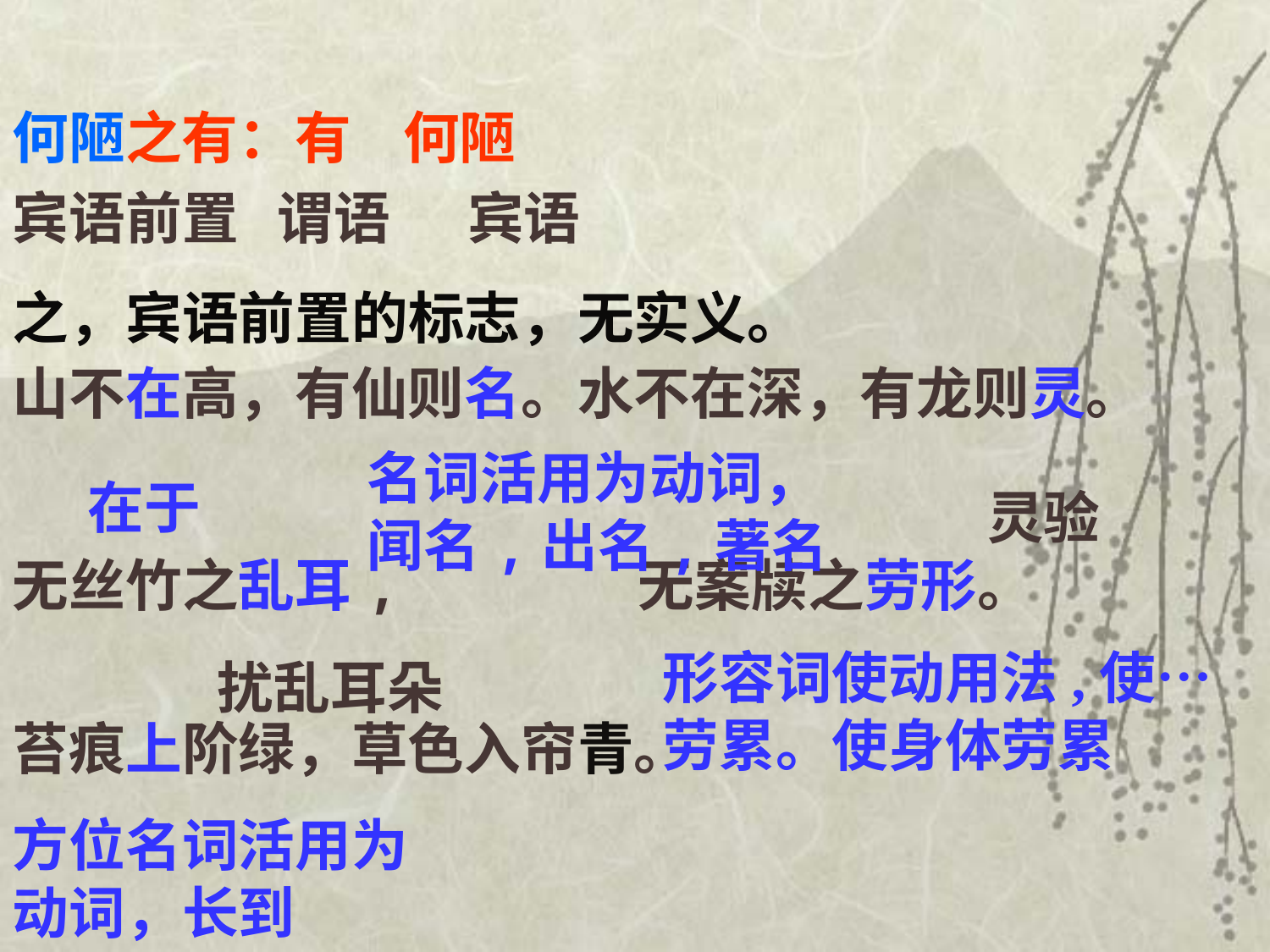

何陋之有：有    何陋

宾语前置
谓语
宾语

山不在高，有仙则名。水不在深，有龙则灵。

无丝竹之乱耳,　　　　无案牍之劳形。

苔痕上阶绿，草色入帘青。

之，宾语前置的标志，无实义。
名词活用为动词，闻名,出名,著名
在于
灵验
形容词使动用法,使…劳累。使身体劳累
扰乱耳朵
方位名词活用为动词，长到